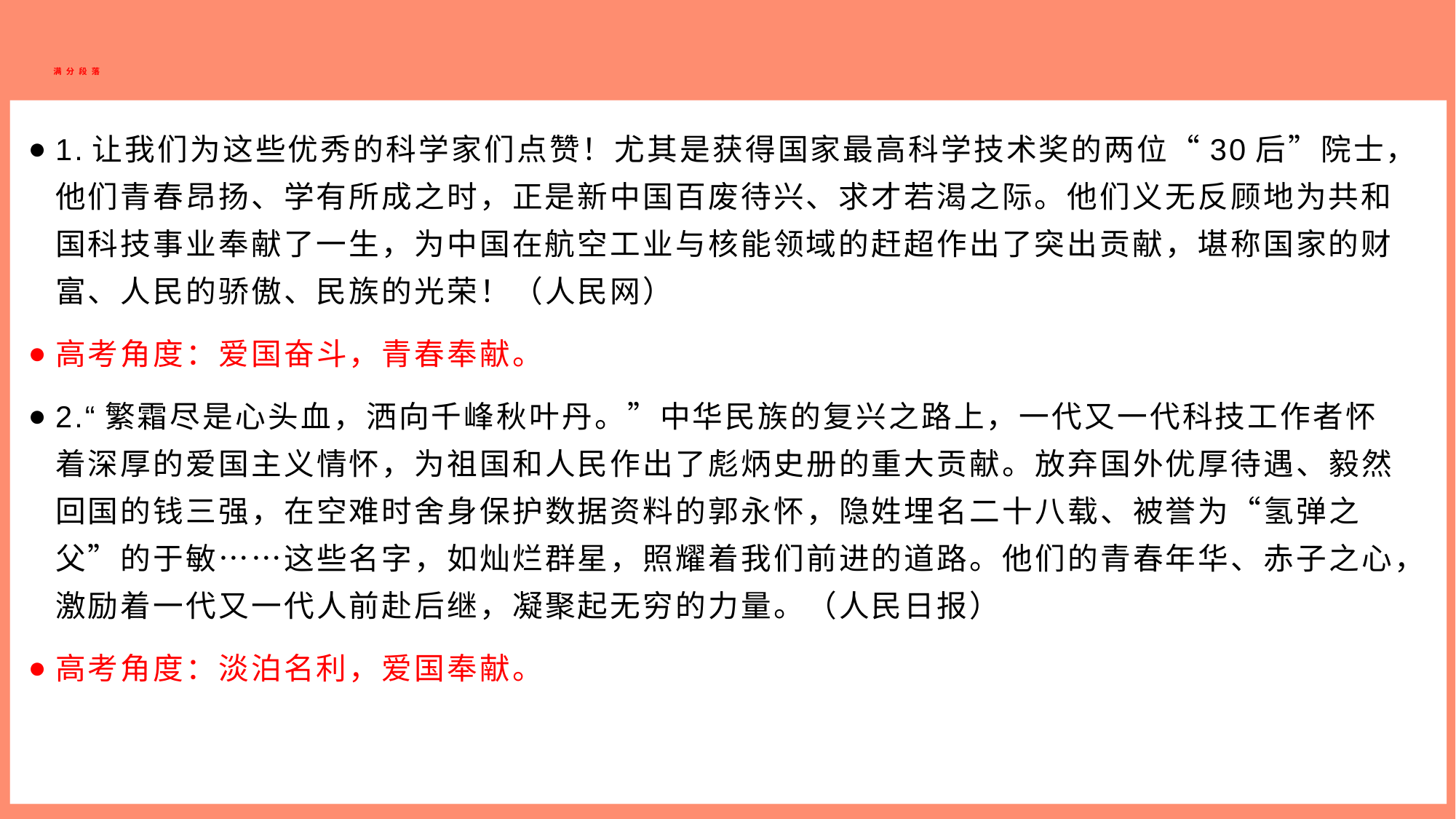

# 满分段落
1.让我们为这些优秀的科学家们点赞！尤其是获得国家最高科学技术奖的两位“30后”院士，他们青春昂扬、学有所成之时，正是新中国百废待兴、求才若渴之际。他们义无反顾地为共和国科技事业奉献了一生，为中国在航空工业与核能领域的赶超作出了突出贡献，堪称国家的财富、人民的骄傲、民族的光荣！（人民网）
高考角度：爱国奋斗，青春奉献。
2.“繁霜尽是心头血，洒向千峰秋叶丹。”中华民族的复兴之路上，一代又一代科技工作者怀着深厚的爱国主义情怀，为祖国和人民作出了彪炳史册的重大贡献。放弃国外优厚待遇、毅然回国的钱三强，在空难时舍身保护数据资料的郭永怀，隐姓埋名二十八载、被誉为“氢弹之父”的于敏……这些名字，如灿烂群星，照耀着我们前进的道路。他们的青春年华、赤子之心，激励着一代又一代人前赴后继，凝聚起无穷的力量。（人民日报）
高考角度：淡泊名利，爱国奉献。